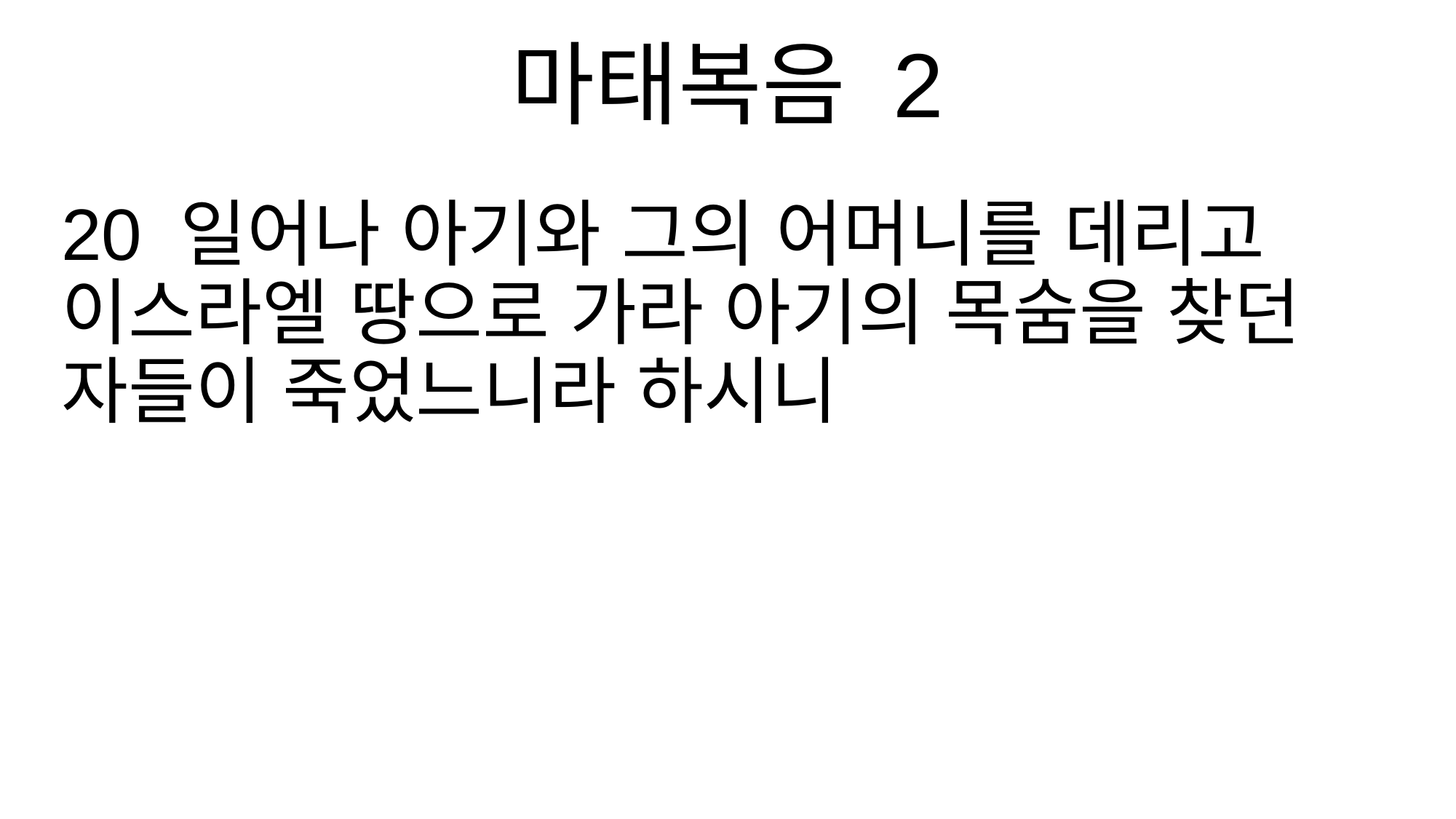

마태복음 2
20 일어나 아기와 그의 어머니를 데리고 이스라엘 땅으로 가라 아기의 목숨을 찾던 자들이 죽었느니라 하시니